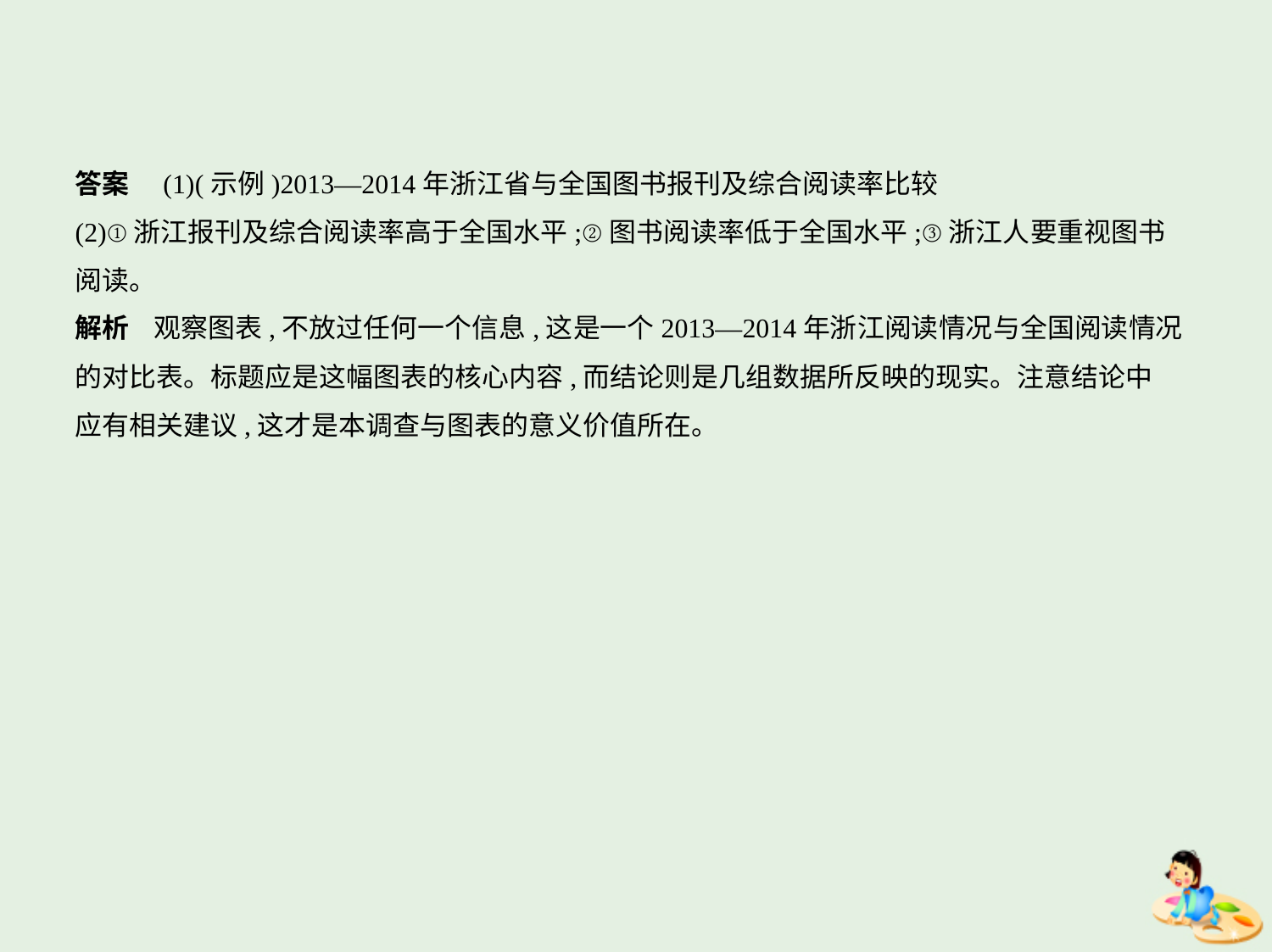

答案　(1)(示例)2013—2014年浙江省与全国图书报刊及综合阅读率比较
(2)①浙江报刊及综合阅读率高于全国水平;②图书阅读率低于全国水平;③浙江人要重视图书
阅读。
解析    观察图表,不放过任何一个信息,这是一个2013—2014年浙江阅读情况与全国阅读情况
的对比表。标题应是这幅图表的核心内容,而结论则是几组数据所反映的现实。注意结论中
应有相关建议,这才是本调查与图表的意义价值所在。